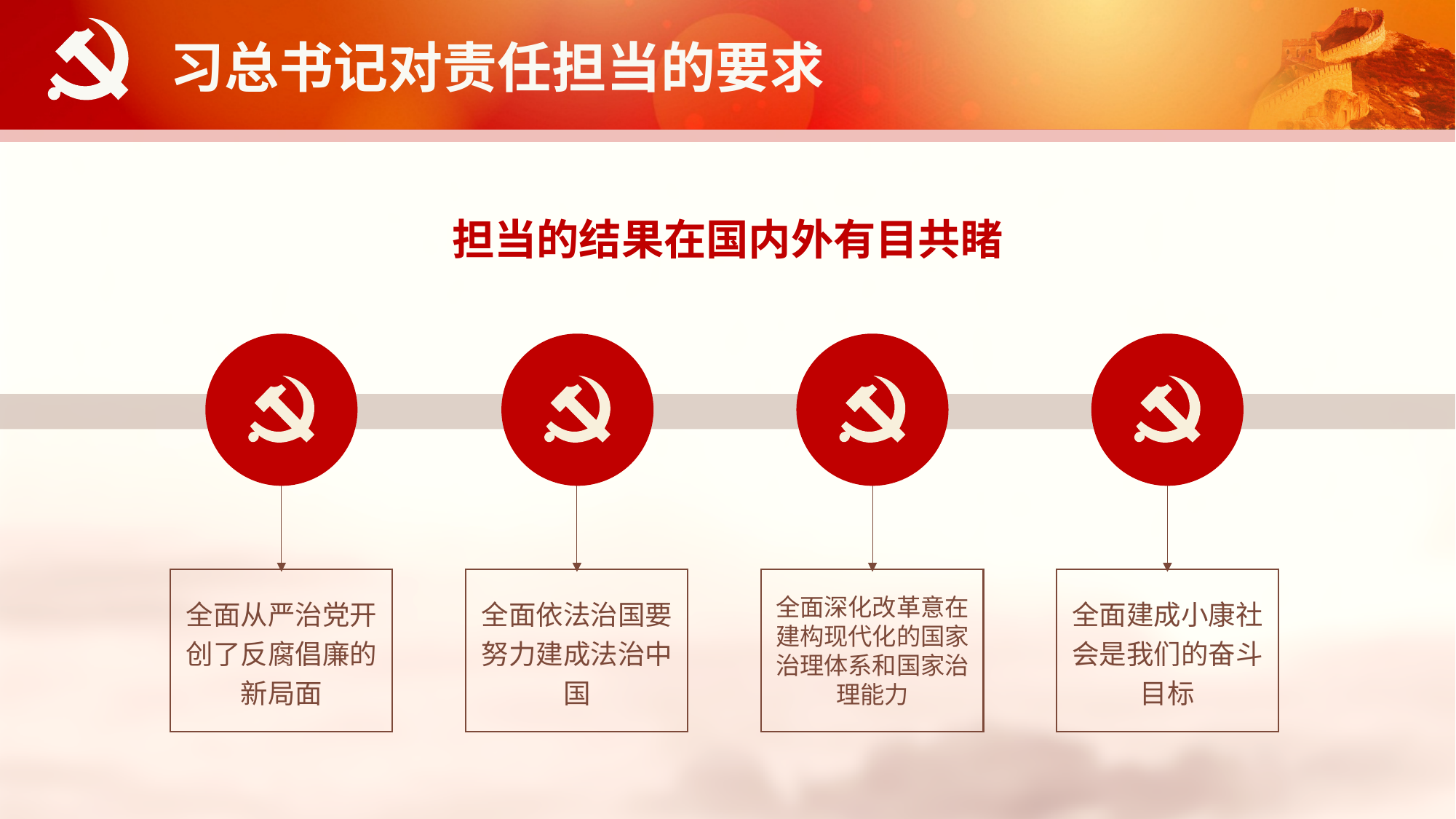

习总书记对责任担当的要求
担当的结果在国内外有目共睹

全面从严治党开创了反腐倡廉的新局面
全面依法治国要努力建成法治中国
全面深化改革意在建构现代化的国家治理体系和国家治理能力
全面建成小康社会是我们的奋斗目标
延时符